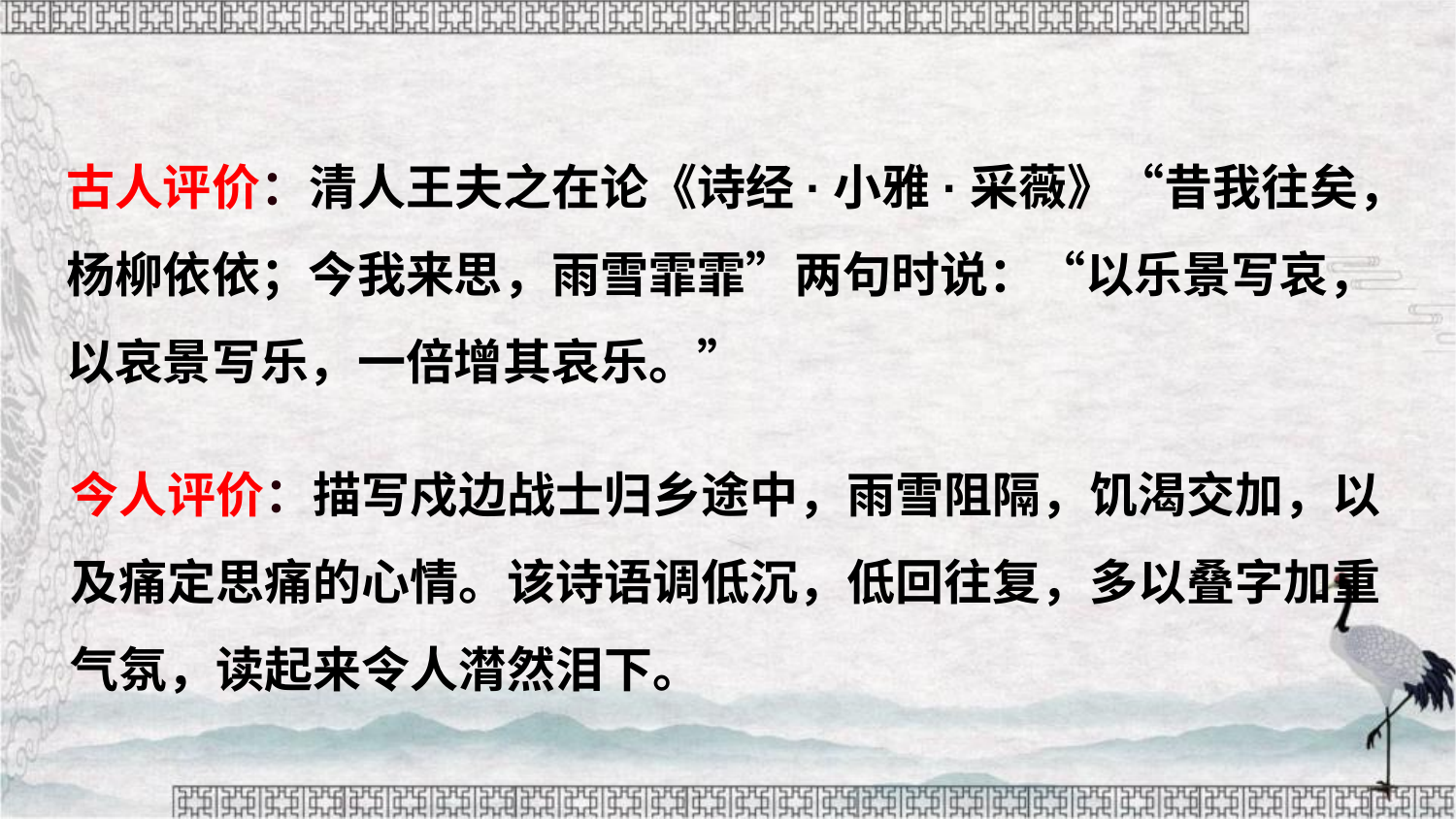

古人评价：清人王夫之在论《诗经·小雅·采薇》“昔我往矣，杨柳依依；今我来思，雨雪霏霏”两句时说：“以乐景写哀，以哀景写乐，一倍增其哀乐。”
今人评价：描写戍边战士归乡途中，雨雪阻隔，饥渴交加，以及痛定思痛的心情。该诗语调低沉，低回往复，多以叠字加重气氛，读起来令人潸然泪下。